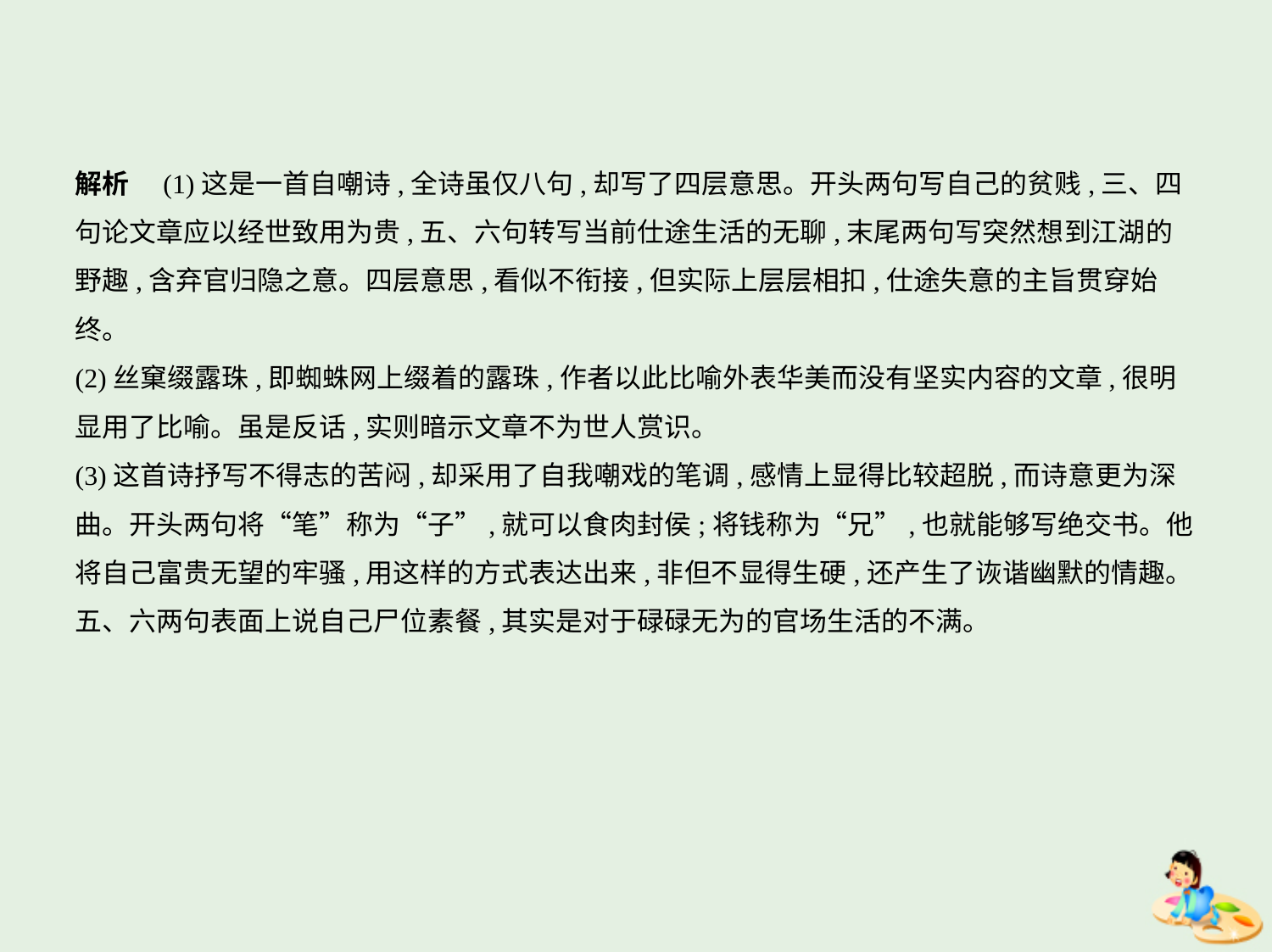

解析　(1)这是一首自嘲诗,全诗虽仅八句,却写了四层意思。开头两句写自己的贫贱,三、四
句论文章应以经世致用为贵,五、六句转写当前仕途生活的无聊,末尾两句写突然想到江湖的
野趣,含弃官归隐之意。四层意思,看似不衔接,但实际上层层相扣,仕途失意的主旨贯穿始终。
(2)丝窠缀露珠,即蜘蛛网上缀着的露珠,作者以此比喻外表华美而没有坚实内容的文章,很明
显用了比喻。虽是反话,实则暗示文章不为世人赏识。
(3)这首诗抒写不得志的苦闷,却采用了自我嘲戏的笔调,感情上显得比较超脱,而诗意更为深
曲。开头两句将“笔”称为“子”,就可以食肉封侯;将钱称为“兄”,也就能够写绝交书。他
将自己富贵无望的牢骚,用这样的方式表达出来,非但不显得生硬,还产生了诙谐幽默的情趣。
五、六两句表面上说自己尸位素餐,其实是对于碌碌无为的官场生活的不满。